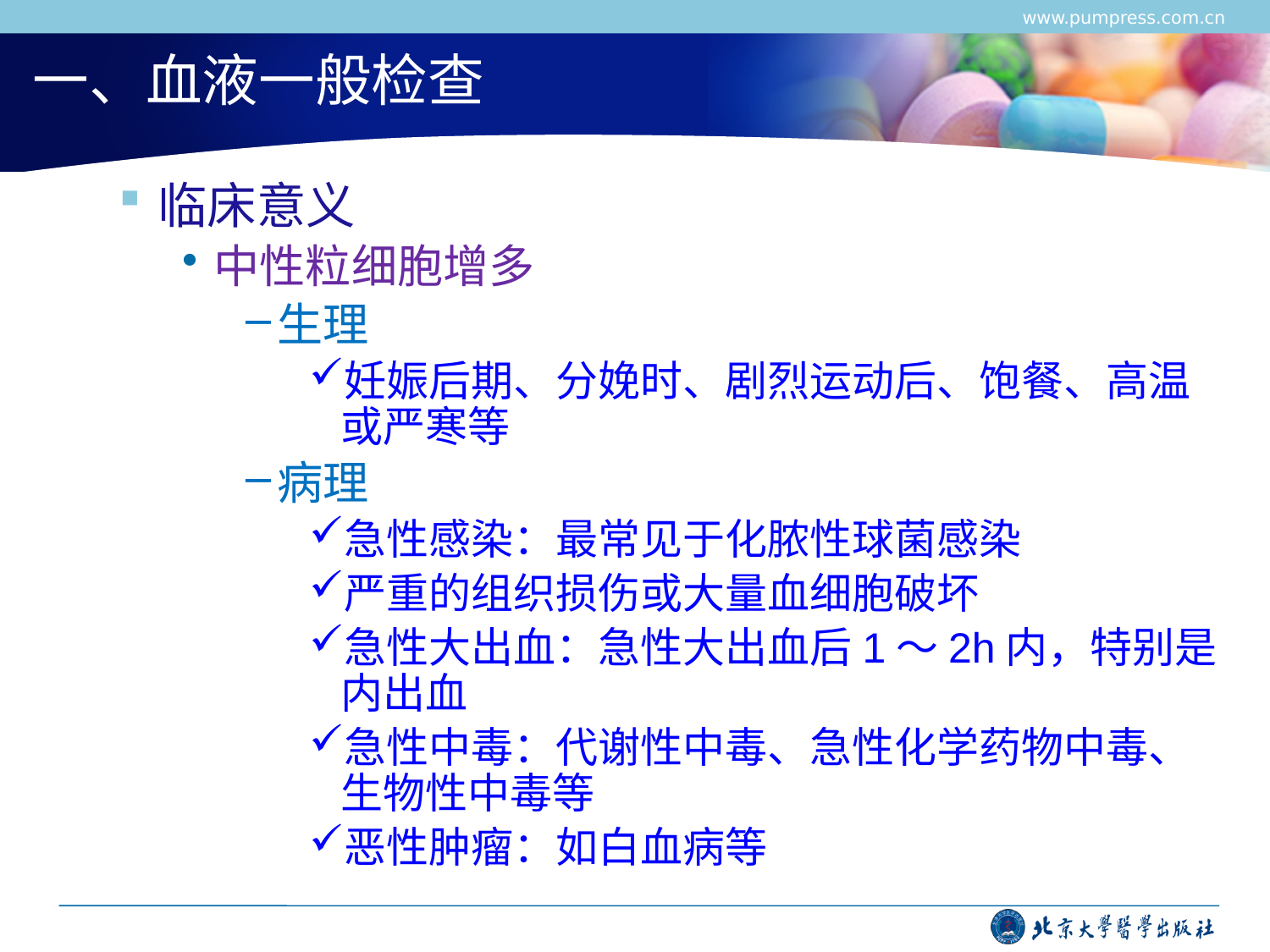

www.pumpress.com.cn
# 一、血液一般检查
临床意义
中性粒细胞增多
生理
妊娠后期、分娩时、剧烈运动后、饱餐、高温或严寒等
病理
急性感染：最常见于化脓性球菌感染
严重的组织损伤或大量血细胞破坏
急性大出血：急性大出血后1～2h内，特别是内出血
急性中毒：代谢性中毒、急性化学药物中毒、生物性中毒等
恶性肿瘤：如白血病等